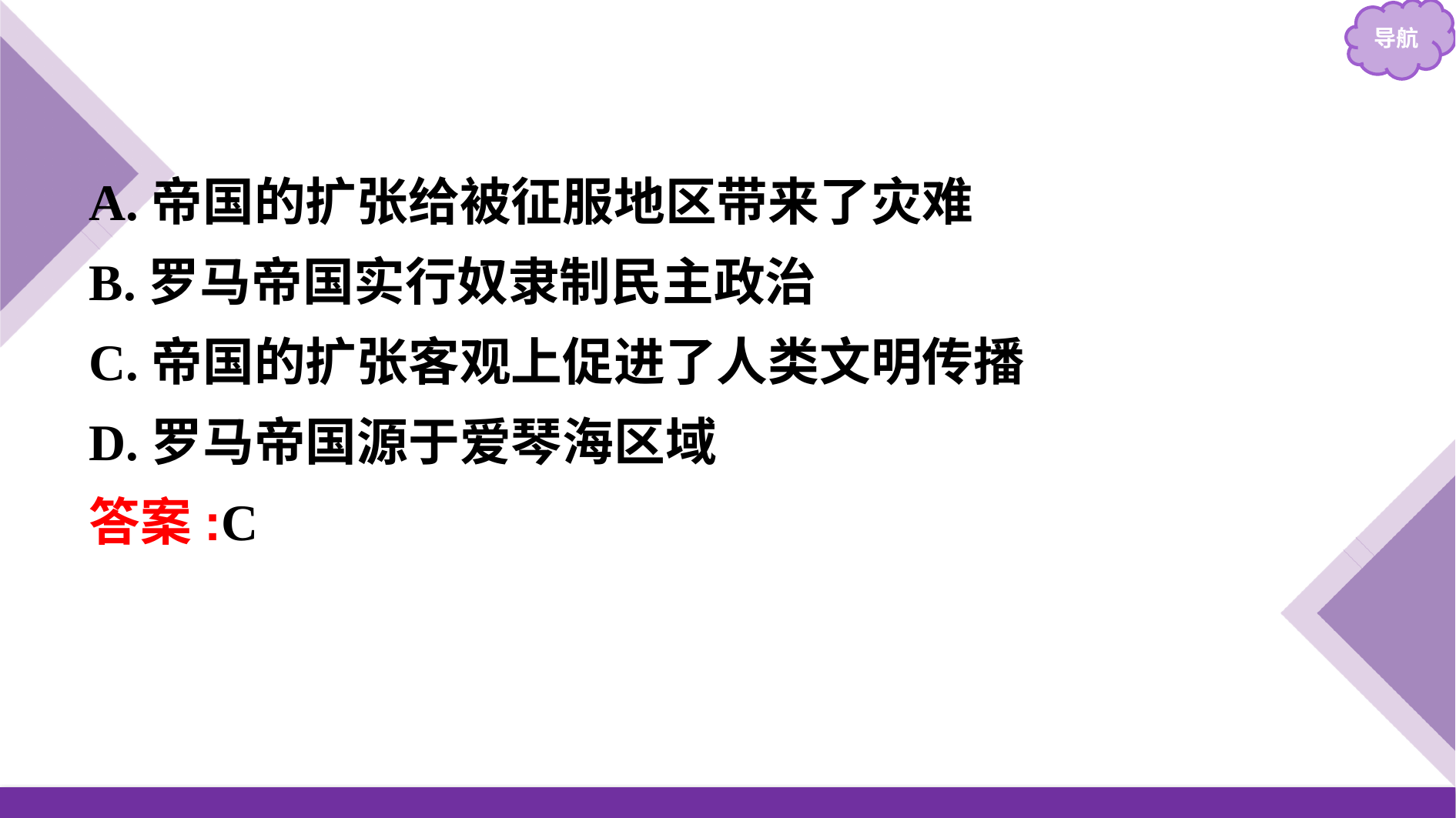

A.帝国的扩张给被征服地区带来了灾难
B.罗马帝国实行奴隶制民主政治
C.帝国的扩张客观上促进了人类文明传播
D.罗马帝国源于爱琴海区域
答案:C